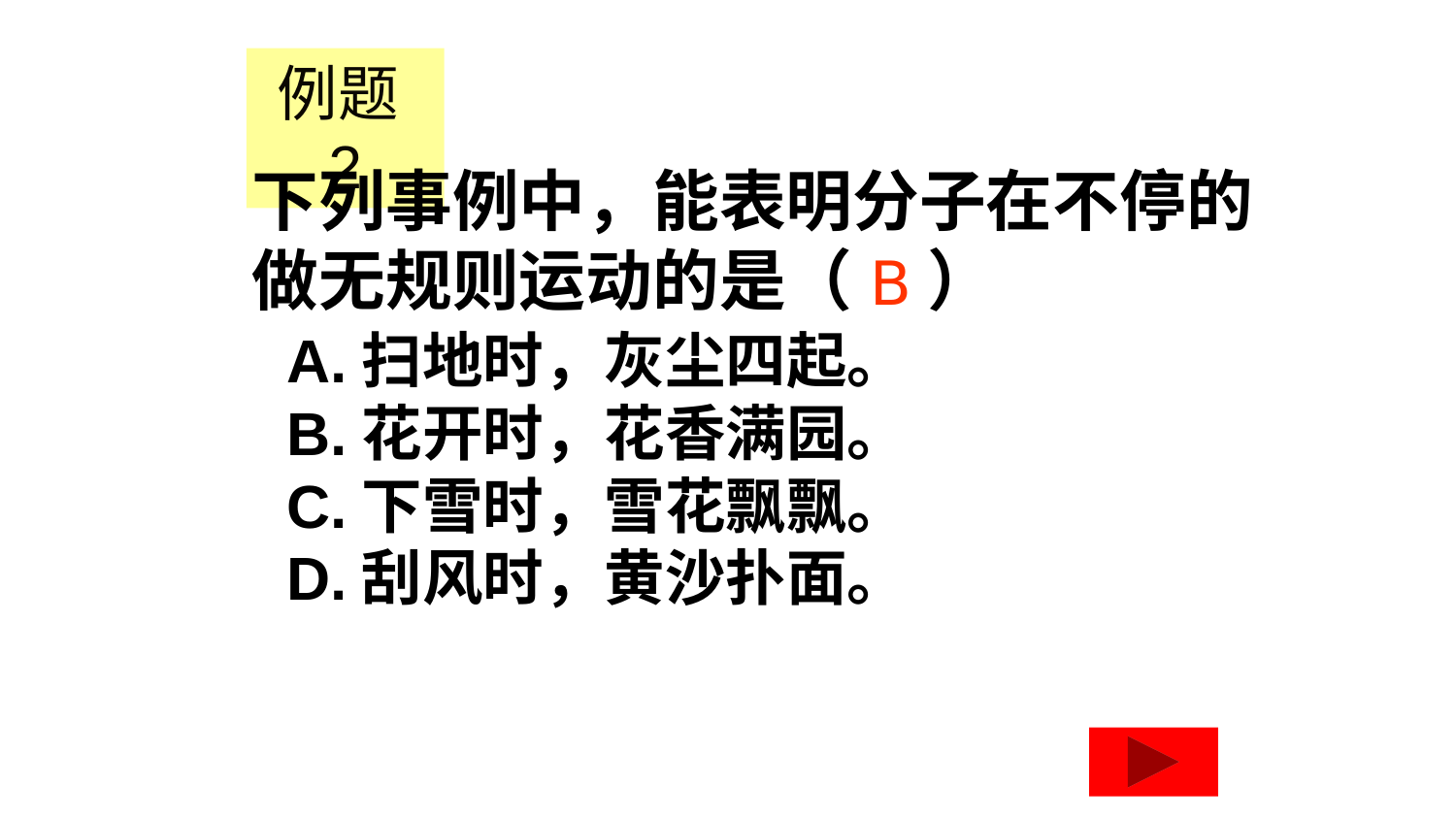

例题2
下列事例中，能表明分子在不停的做无规则运动的是（     ）
B
A.扫地时，灰尘四起。
B.花开时，花香满园。
C.下雪时，雪花飘飘。
D.刮风时，黄沙扑面。